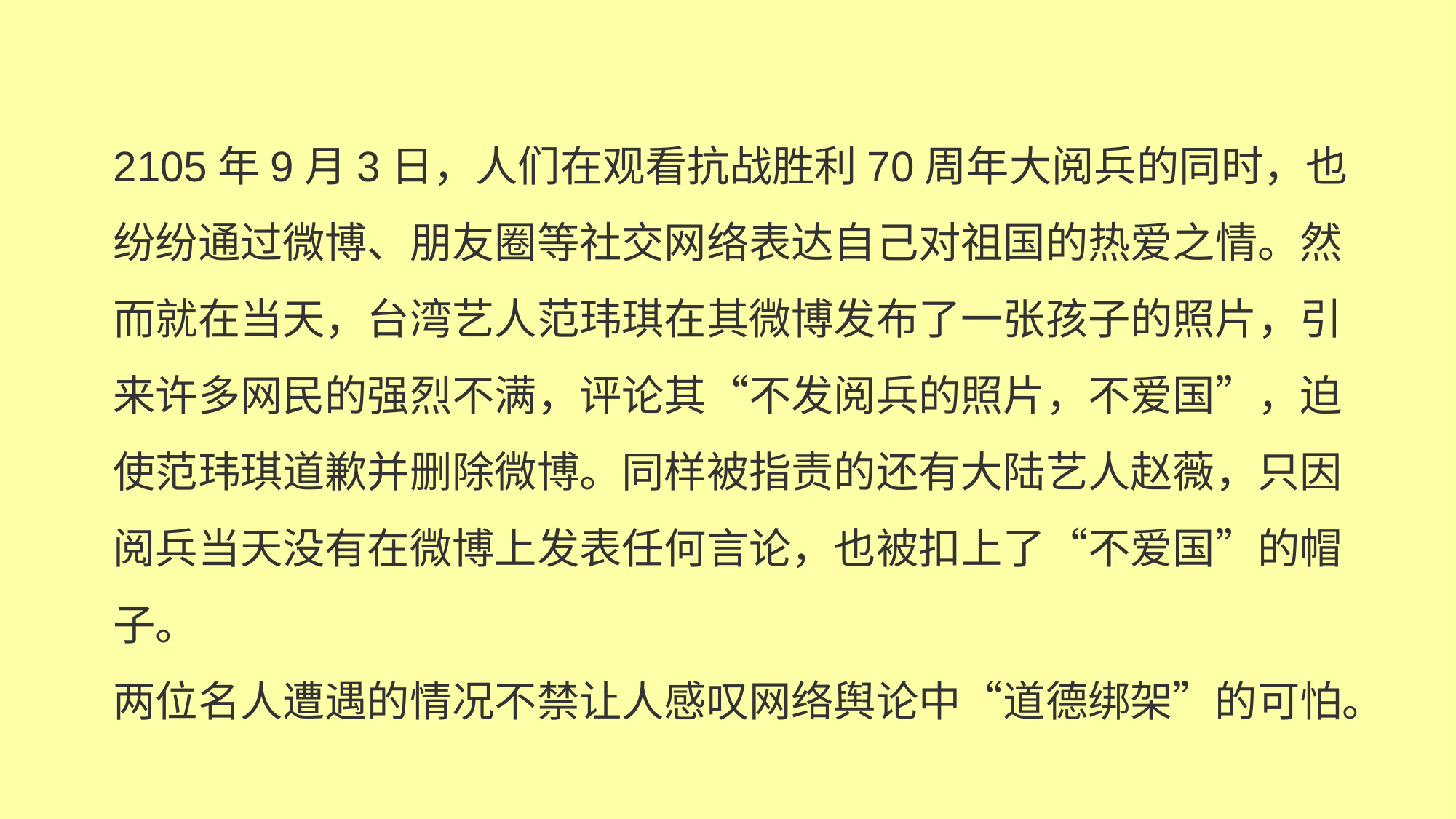

2105年9月3日，人们在观看抗战胜利70周年大阅兵的同时，也纷纷通过微博、朋友圈等社交网络表达自己对祖国的热爱之情。然而就在当天，台湾艺人范玮琪在其微博发布了一张孩子的照片，引来许多网民的强烈不满，评论其“不发阅兵的照片，不爱国”，迫使范玮琪道歉并删除微博。同样被指责的还有大陆艺人赵薇，只因阅兵当天没有在微博上发表任何言论，也被扣上了“不爱国”的帽子。
两位名人遭遇的情况不禁让人感叹网络舆论中“道德绑架”的可怕。